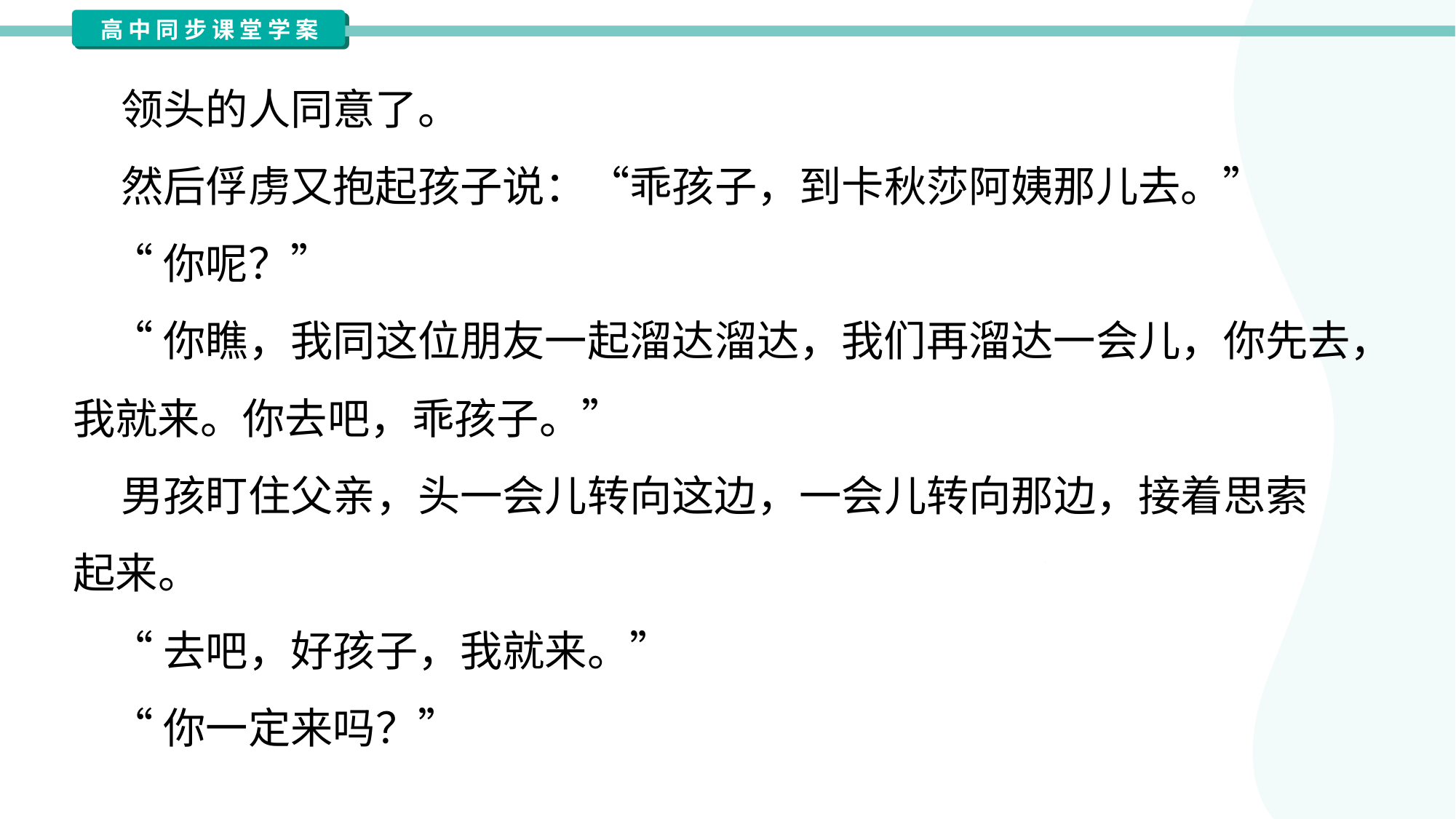

领头的人同意了。
    然后俘虏又抱起孩子说：“乖孩子，到卡秋莎阿姨那儿去。”
    “你呢？”
    “你瞧，我同这位朋友一起溜达溜达，我们再溜达一会儿，你先去，
我就来。你去吧，乖孩子。”
    男孩盯住父亲，头一会儿转向这边，一会儿转向那边，接着思索
起来。
    “去吧，好孩子，我就来。”
    “你一定来吗？”